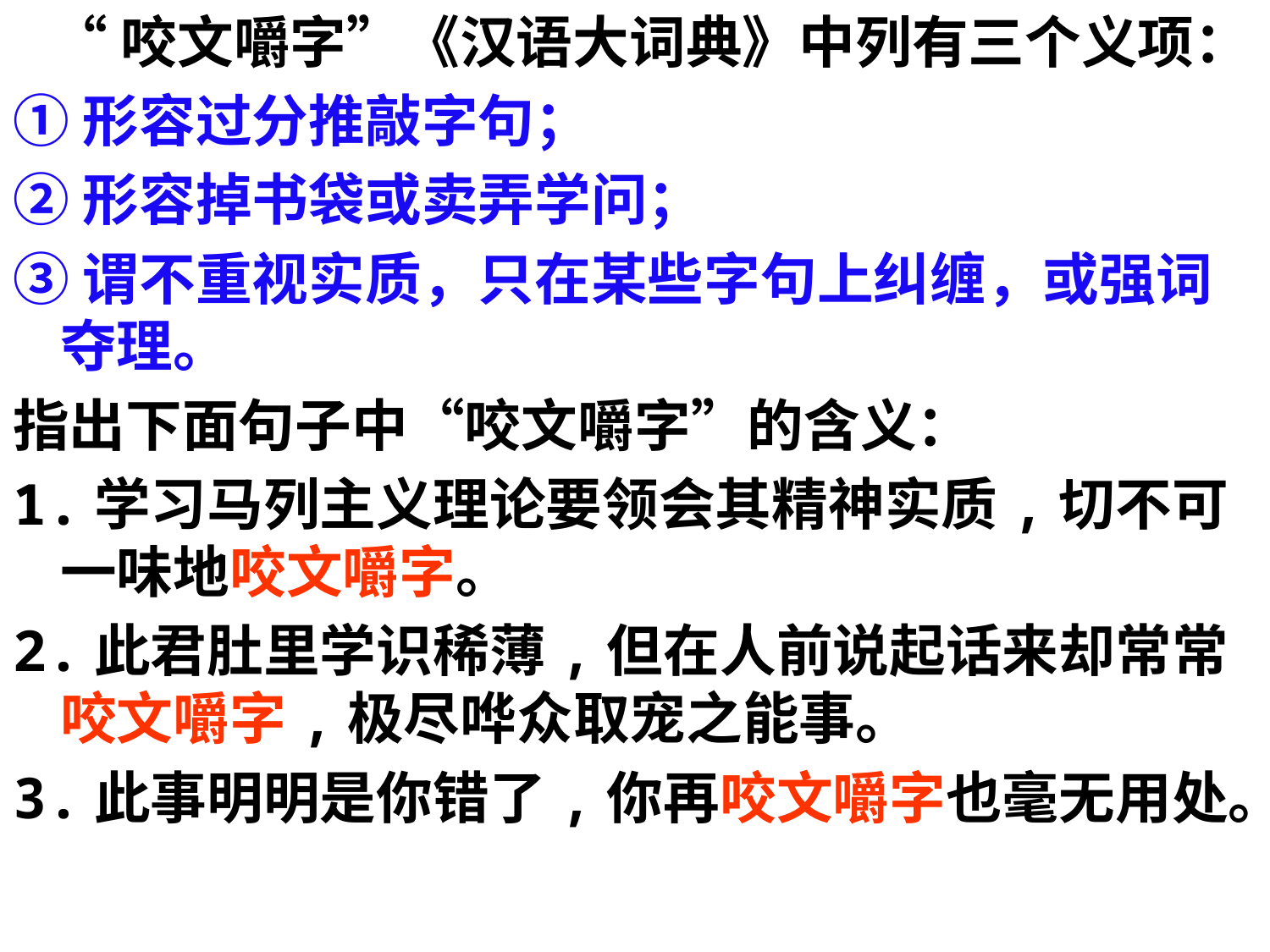

“咬文嚼字”《汉语大词典》中列有三个义项：
①形容过分推敲字句；
②形容掉书袋或卖弄学问；
③谓不重视实质，只在某些字句上纠缠，或强词夺理。
指出下面句子中“咬文嚼字”的含义：
1.学习马列主义理论要领会其精神实质,切不可一味地咬文嚼字。
2.此君肚里学识稀薄,但在人前说起话来却常常咬文嚼字,极尽哗众取宠之能事。
3.此事明明是你错了,你再咬文嚼字也毫无用处。